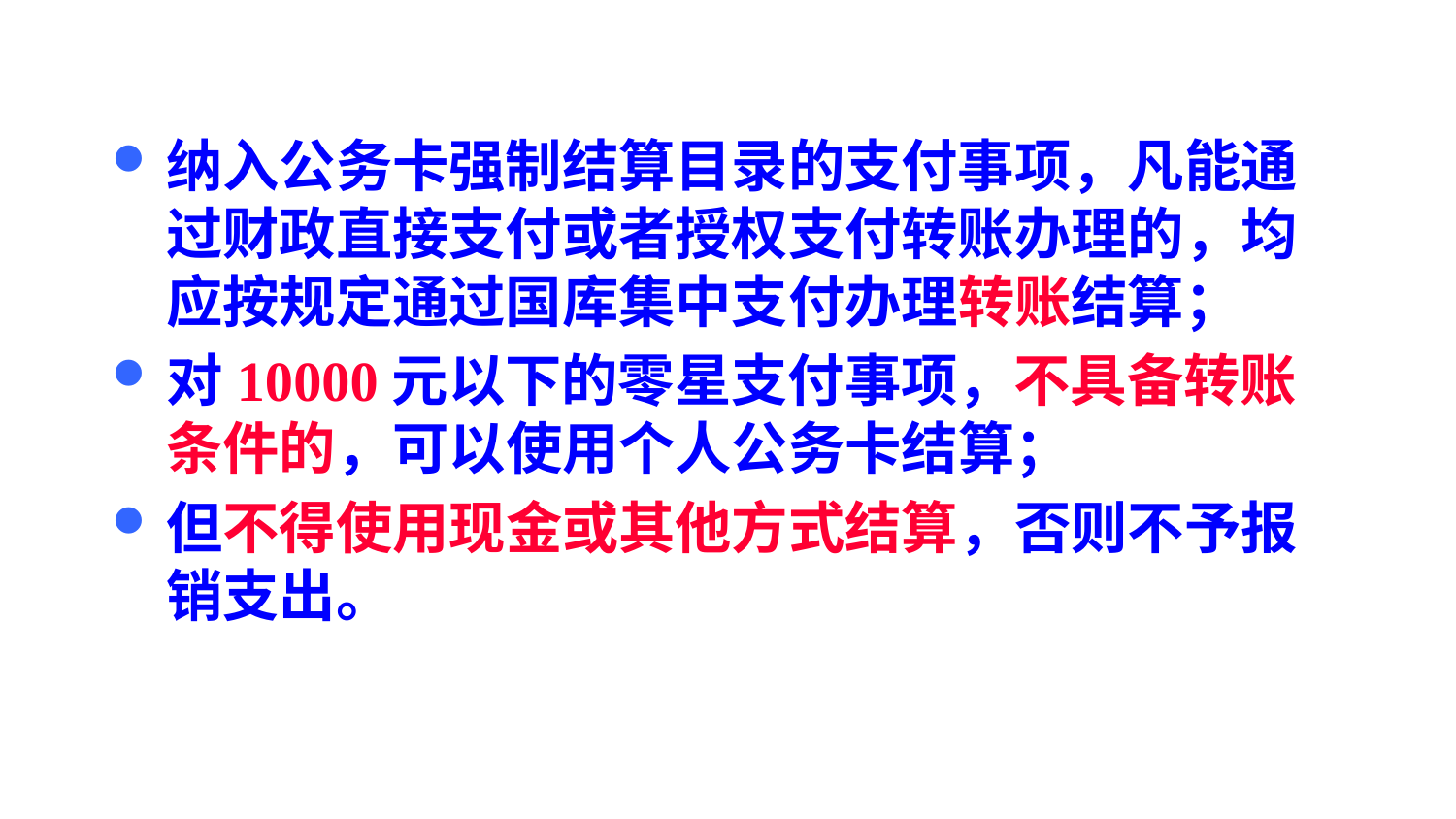

纳入公务卡强制结算目录的支付事项，凡能通过财政直接支付或者授权支付转账办理的，均应按规定通过国库集中支付办理转账结算；
对10000元以下的零星支付事项，不具备转账条件的，可以使用个人公务卡结算；
但不得使用现金或其他方式结算，否则不予报销支出。